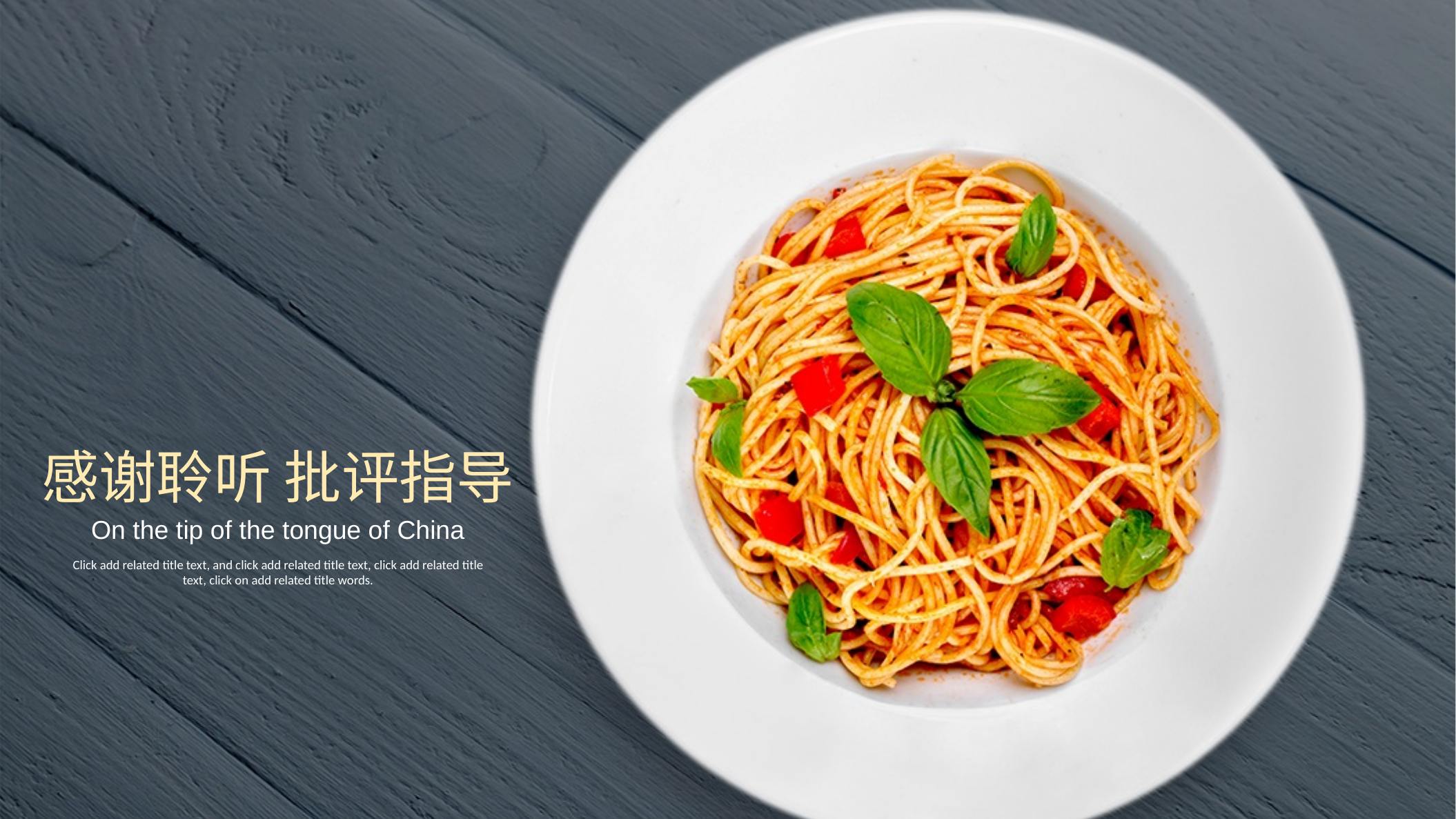

PPT模板下载：www.1ppt.com/moban/     行业PPT模板：www.1ppt.com/hangye/
节日PPT模板：www.1ppt.com/jieri/           PPT素材下载：www.1ppt.com/sucai/
PPT背景图片：www.1ppt.com/beijing/      PPT图表下载：www.1ppt.com/tubiao/
优秀PPT下载：www.1ppt.com/xiazai/        PPT教程： www.1ppt.com/powerpoint/
Word教程： www.1ppt.com/word/              Excel教程：www.1ppt.com/excel/
资料下载：www.1ppt.com/ziliao/                PPT课件下载：www.1ppt.com/kejian/
范文下载：www.1ppt.com/fanwen/             试卷下载：www.1ppt.com/shiti/
教案下载：www.1ppt.com/jiaoan/        PPT论坛：www.1ppt.cn

感谢聆听 批评指导
On the tip of the tongue of China
Click add related title text, and click add related title text, click add related title text, click on add related title words.